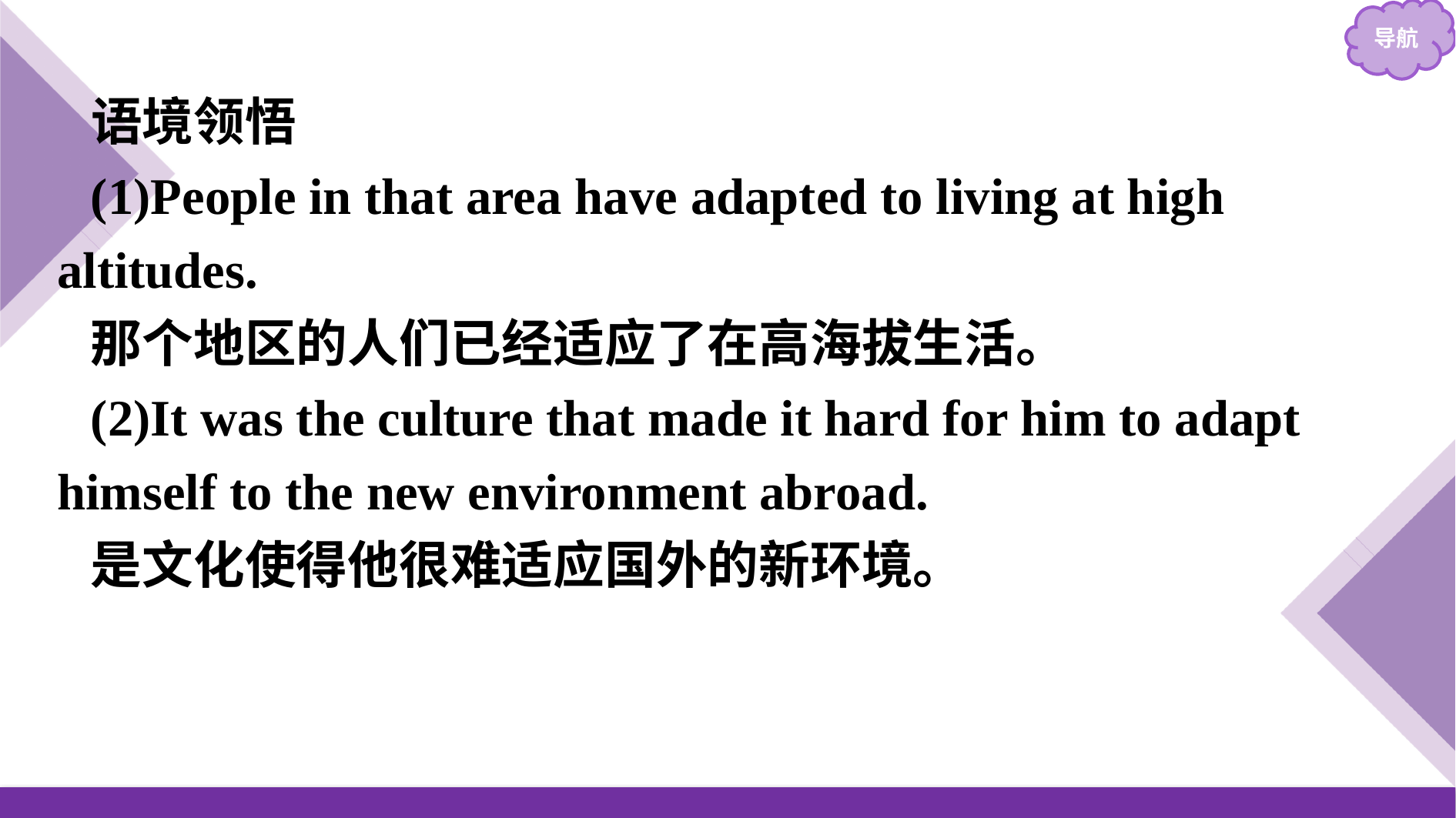

语境领悟
(1)People in that area have adapted to living at high altitudes.
那个地区的人们已经适应了在高海拔生活。
(2)It was the culture that made it hard for him to adapt himself to the new environment abroad.
是文化使得他很难适应国外的新环境。